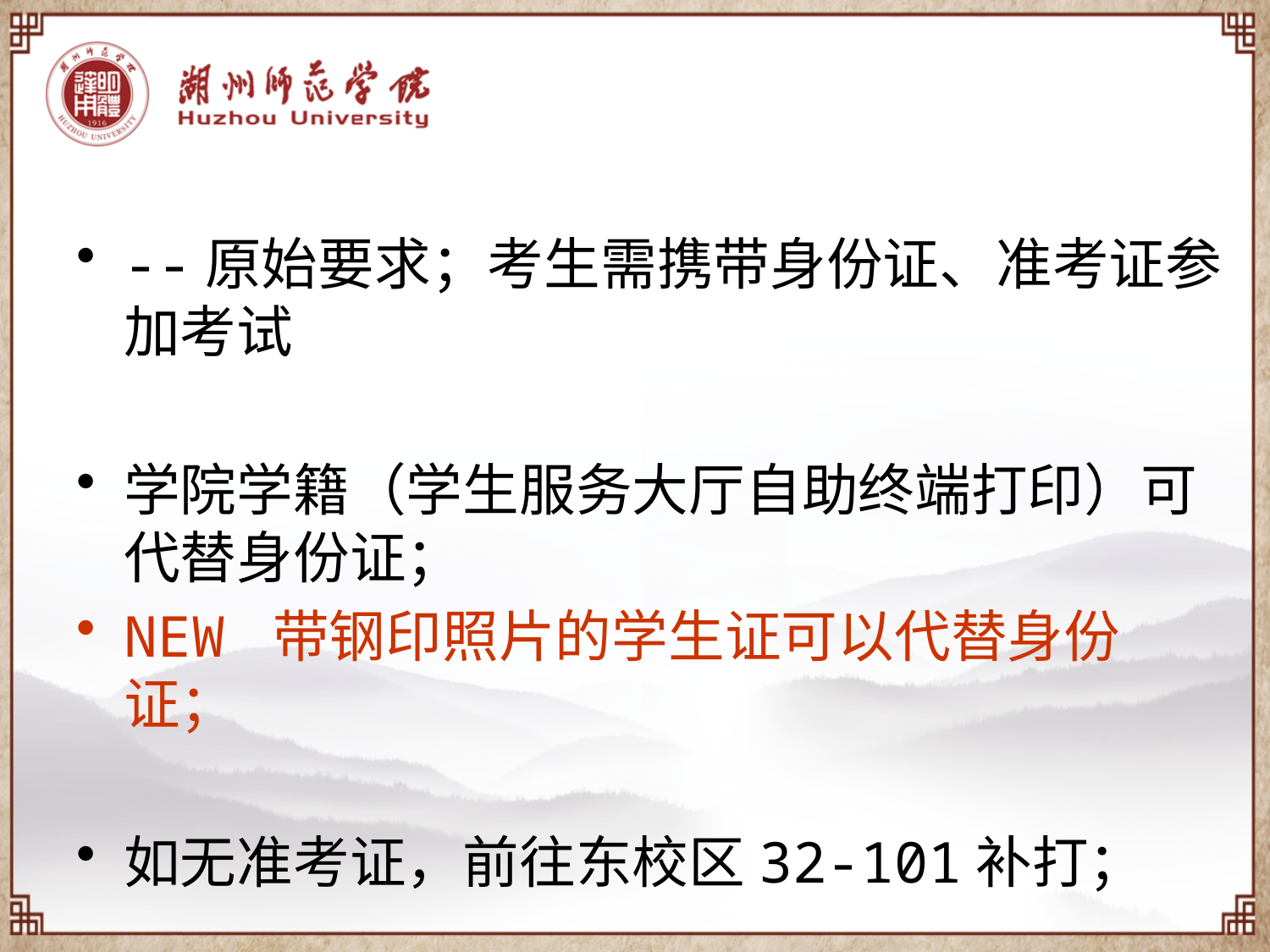

# 两证问题
--原始要求；考生需携带身份证、准考证参加考试

学院学籍（学生服务大厅自助终端打印）可代替身份证；
NEW 带钢印照片的学生证可以代替身份证；

如无准考证，前往东校区32-101补打；